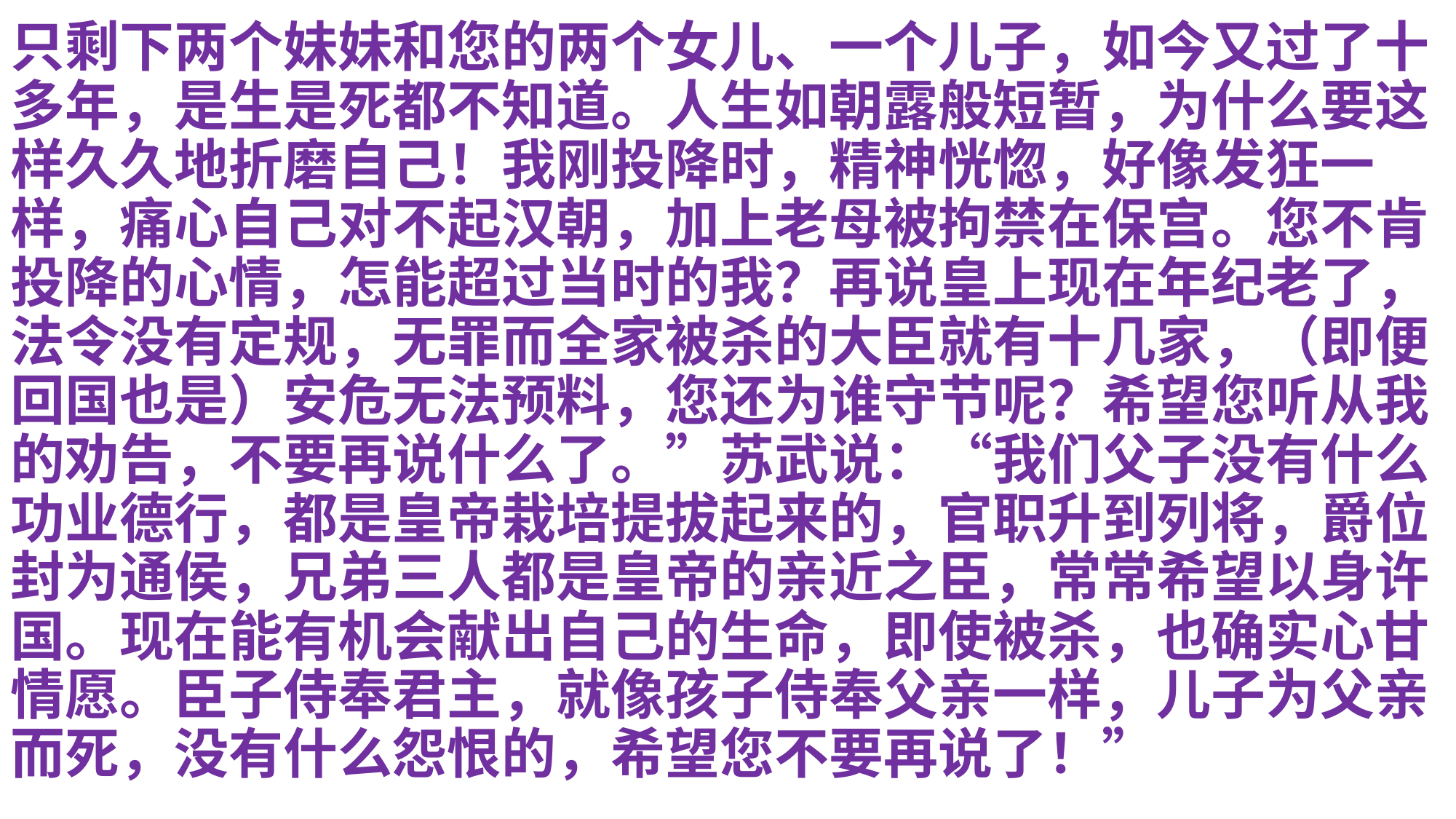

只剩下两个妹妹和您的两个女儿、一个儿子，如今又过了十多年，是生是死都不知道。人生如朝露般短暂，为什么要这样久久地折磨自己！我刚投降时，精神恍惚，好像发狂一样，痛心自己对不起汉朝，加上老母被拘禁在保宫。您不肯投降的心情，怎能超过当时的我？再说皇上现在年纪老了，法令没有定规，无罪而全家被杀的大臣就有十几家，（即便回国也是）安危无法预料，您还为谁守节呢？希望您听从我的劝告，不要再说什么了。”苏武说：“我们父子没有什么功业德行，都是皇帝栽培提拔起来的，官职升到列将，爵位封为通侯，兄弟三人都是皇帝的亲近之臣，常常希望以身许国。现在能有机会献出自己的生命，即使被杀，也确实心甘情愿。臣子侍奉君主，就像孩子侍奉父亲一样，儿子为父亲而死，没有什么怨恨的，希望您不要再说了！”